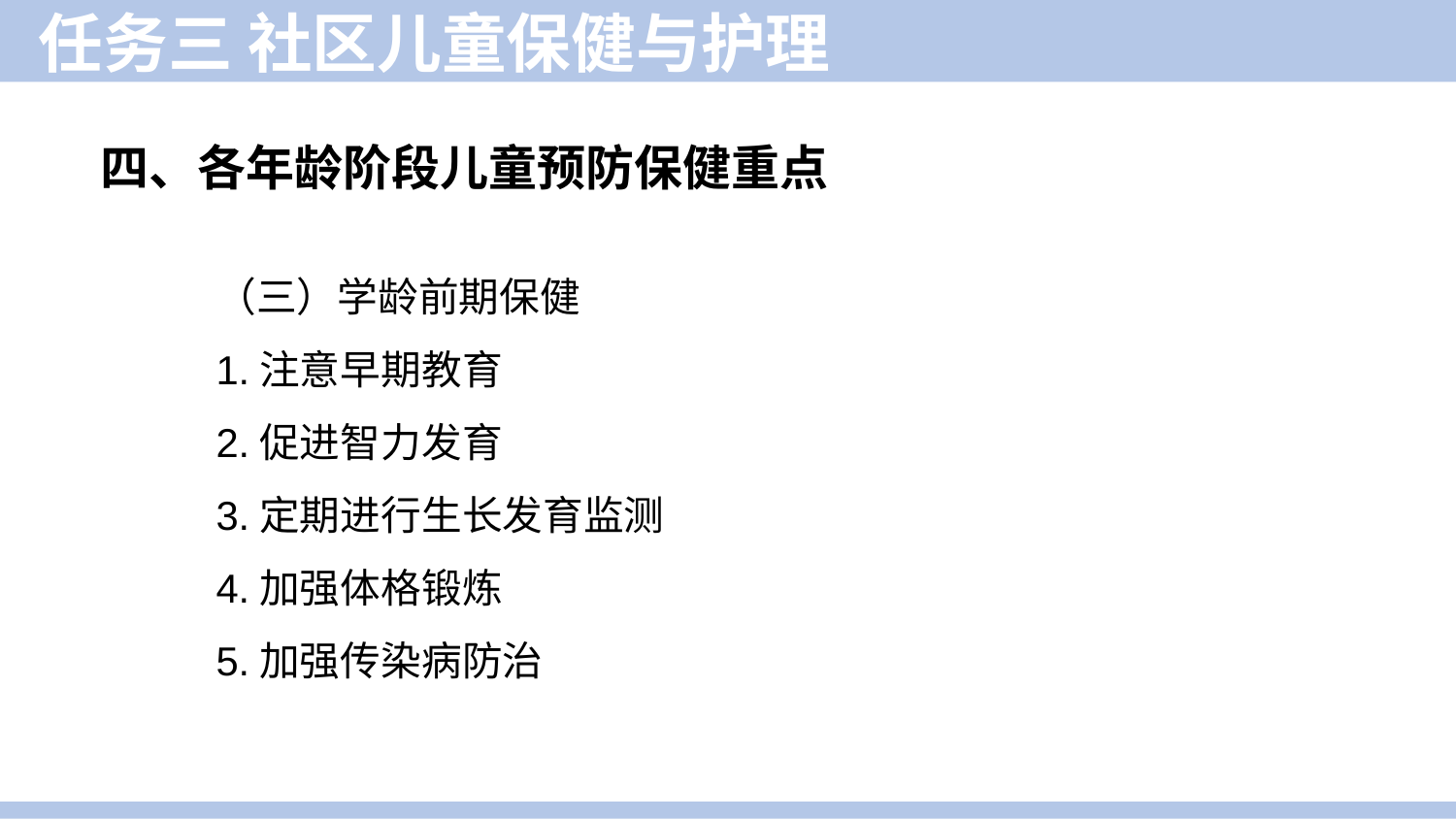

任务三 社区儿童保健与护理
四、各年龄阶段儿童预防保健重点
（三）学龄前期保健
1.注意早期教育
2.促进智力发育
3.定期进行生长发育监测
4.加强体格锻炼
5.加强传染病防治